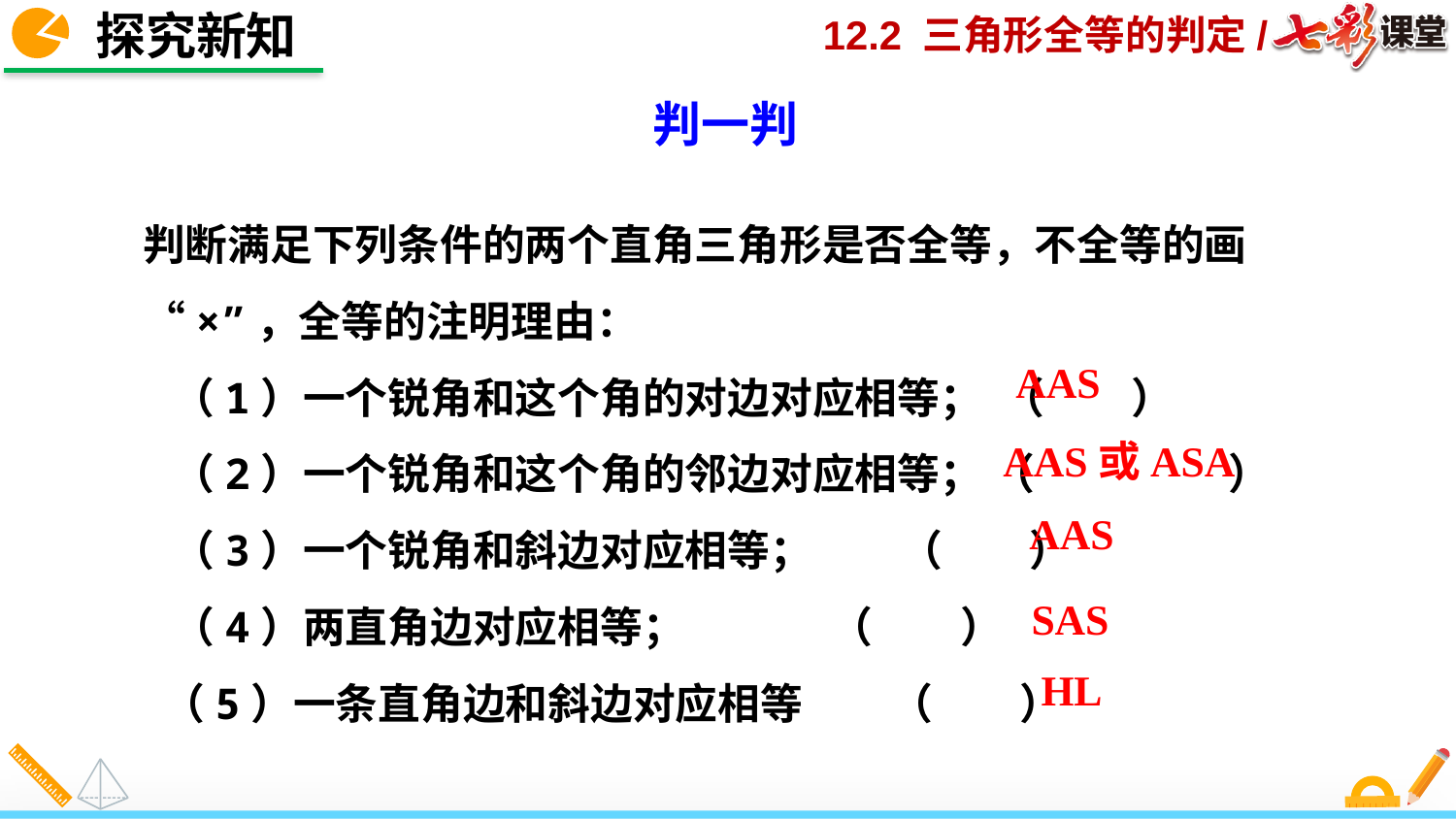

探究新知

判一判
判断满足下列条件的两个直角三角形是否全等，不全等的画“×”，全等的注明理由：
  （1）一个锐角和这个角的对边对应相等；  （         ）
  （2）一个锐角和这个角的邻边对应相等； （                    ）
  （3）一个锐角和斜边对应相等；         （         ）
  （4）两直角边对应相等；               （         ）
 （5）一条直角边和斜边对应相等         （         ）
AAS
AAS或ASA
AAS
SAS
HL